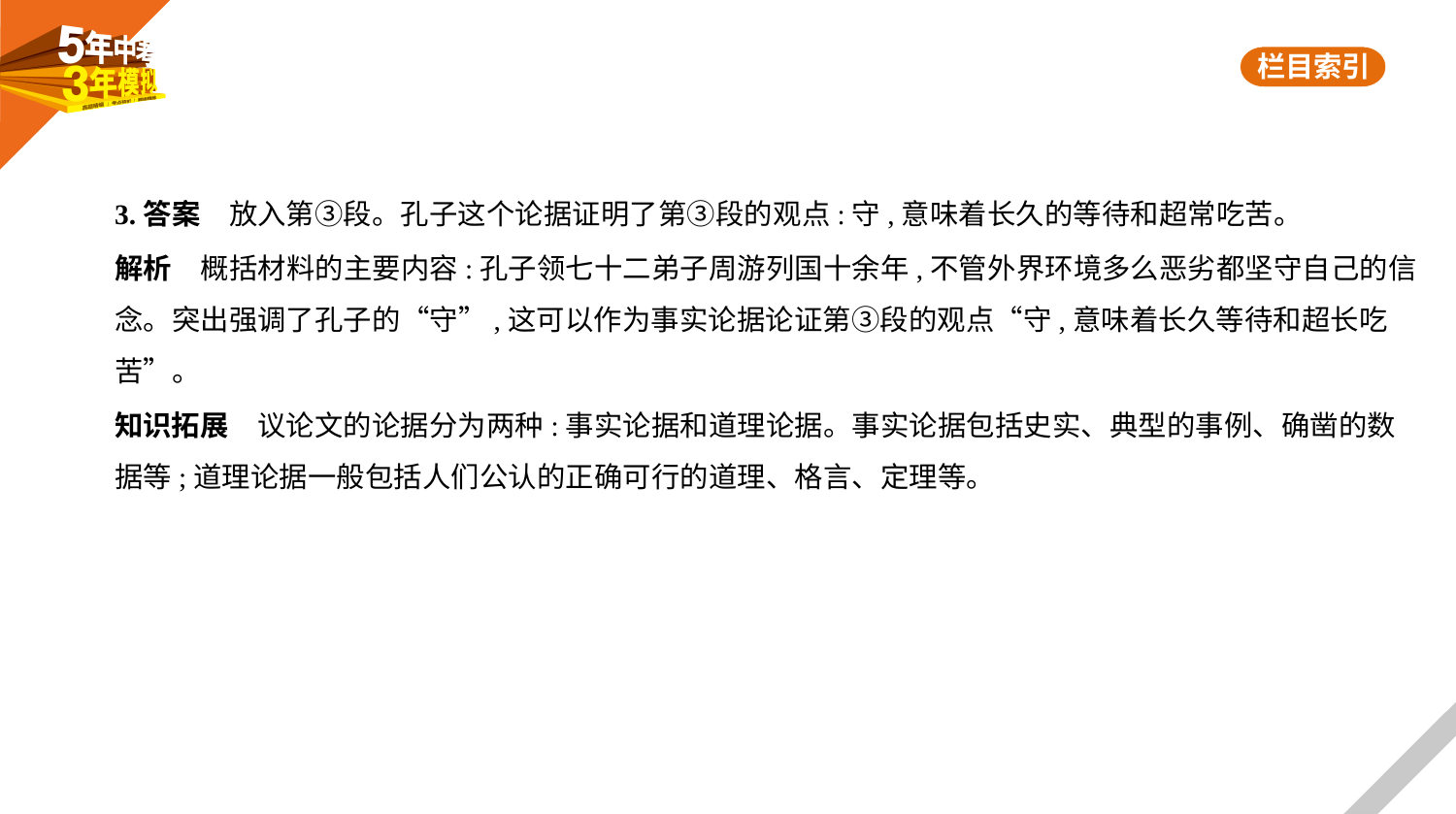

3.答案　放入第③段。孔子这个论据证明了第③段的观点:守,意味着长久的等待和超常吃苦。
解析　概括材料的主要内容:孔子领七十二弟子周游列国十余年,不管外界环境多么恶劣都坚守自己的信
念。突出强调了孔子的“守”,这可以作为事实论据论证第③段的观点“守,意味着长久等待和超长吃
苦”。
知识拓展　议论文的论据分为两种:事实论据和道理论据。事实论据包括史实、典型的事例、确凿的数
据等;道理论据一般包括人们公认的正确可行的道理、格言、定理等。